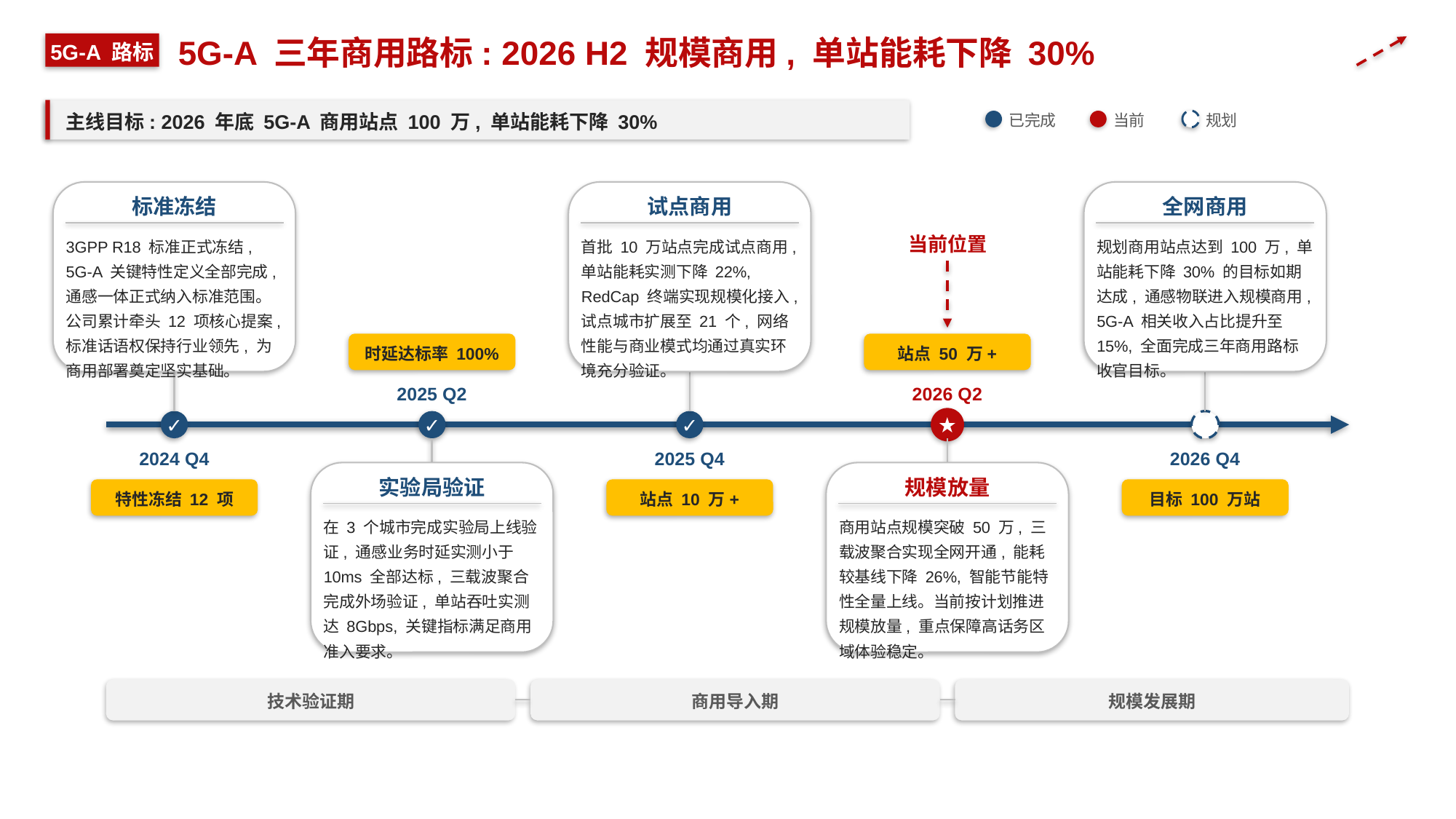

5G-A 三年商用路标: 2026 H2 规模商用, 单站能耗下降 30%

5G-A 路标

主线目标: 2026 年底 5G-A 商用站点 100 万, 单站能耗下降 30%
已完成
当前
规划

标准冻结
试点商用
全网商用
当前位置
3GPP R18 标准正式冻结, 5G-A 关键特性定义全部完成, 通感一体正式纳入标准范围。公司累计牵头 12 项核心提案, 标准话语权保持行业领先, 为商用部署奠定坚实基础。
首批 10 万站点完成试点商用, 单站能耗实测下降 22%, RedCap 终端实现规模化接入, 试点城市扩展至 21 个, 网络性能与商业模式均通过真实环境充分验证。
规划商用站点达到 100 万, 单站能耗下降 30% 的目标如期达成, 通感物联进入规模商用, 5G-A 相关收入占比提升至 15%, 全面完成三年商用路标收官目标。

时延达标率 100%

站点 50 万+
2025 Q2
2026 Q2
★

✓
✓
✓

2024 Q4
2025 Q4
2026 Q4

实验局验证
规模放量

特性冻结 12 项

站点 10 万+

目标 100 万站
在 3 个城市完成实验局上线验证, 通感业务时延实测小于 10ms 全部达标, 三载波聚合完成外场验证, 单站吞吐实测达 8Gbps, 关键指标满足商用准入要求。
商用站点规模突破 50 万, 三载波聚合实现全网开通, 能耗较基线下降 26%, 智能节能特性全量上线。当前按计划推进规模放量, 重点保障高话务区域体验稳定。

技术验证期

商用导入期

规模发展期